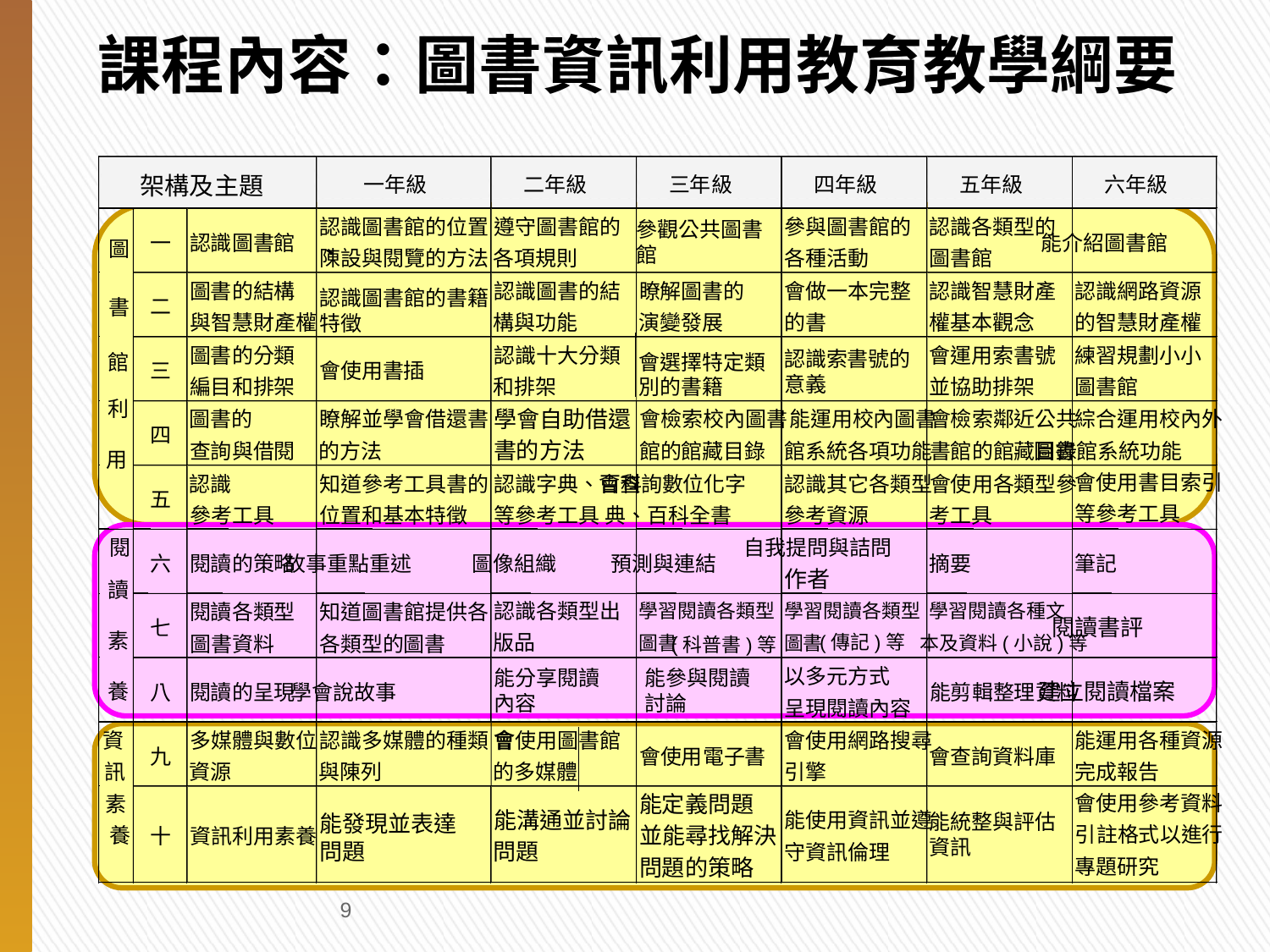

# 課程內容：圖書資訊利用教育教學綱要

      架構及主題
一年級

二年級

三年級

四年級

五年級

六年級

認識圖書館的位置
、
遵守圖書館的
參與圖書館的
認識各類型的
參觀公共圖書
館
一

認識圖書館

能介紹圖書館

圖
陳設與閱覽的方法

各項規則

各種活動

圖書館

書

館
利
用

圖書的結構

認識圖書的結
瞭解圖書的
會做一本完整
認識智慧財產
認識網路資源

認識圖書館的書籍
特徵
二

與智慧財產權

構與功能

演變發展

的書

權基本觀念

的智慧財產權

圖書的分類
認識十大分類
會運用索書號
練習規劃小小
認識索書號的
意義
會選擇特定類
三

會使用書插

編目和排架

和排架

別的書籍

並協助排架

圖書館

學會自助借還
圖書的

瞭解並學會借還書
會檢索校內圖書
能運用校內圖書
會檢索鄰近公共
綜合運用校內外
四

書的方法
查詢與借閱

的方法

館的館藏目錄

館系統各項功能

書館的館藏目錄

圖書館系統功能

會使用書目索引
認識

知道參考工具書的
認識字典、百科
會查詢數位化字
認識其它各類型
會使用各類型參
五

等參考工具
參考工具

位置和基本特徵

等參考工具

典、百科全書

參考資源

考工具

閱
自我提問與詰問
六

閱讀的策略

故事重點重述

圖像組織

預測與連結

摘要

筆記

作者

讀

素

養

認識各類型出
閱讀各類型
知道圖書館提供各
學習閱讀各類型
學習閱讀各類型
學習閱讀各種文
閱讀書評
七

版品
(傳記)等
圖書資料

各類型的圖書

圖書

(科普書)等
圖書

本及資料(小說)等

以多元方式

能分享閱讀
內容
能參與閱讀
討論
建立閱讀檔案
八

閱讀的呈現

學會說故事

能剪輯整理資料

呈現閱讀內容

資
多媒體與數位
認識多媒體的種類
會使用圖書館
會使用網路搜尋
能運用各種資源
九

會使用電子書

會查詢資料庫

訊
資源

與陳列

的多媒體

引擎

完成報告

能定義問題
會使用參考資料
素
能溝通並討論
能使用資訊並遵
能統整與評估
資訊
能發現並表達
問題
並能尋找解決
引註格式以進行
養

十

資訊利用素養

問題

守資訊倫理

問題的策略
專題研究

9